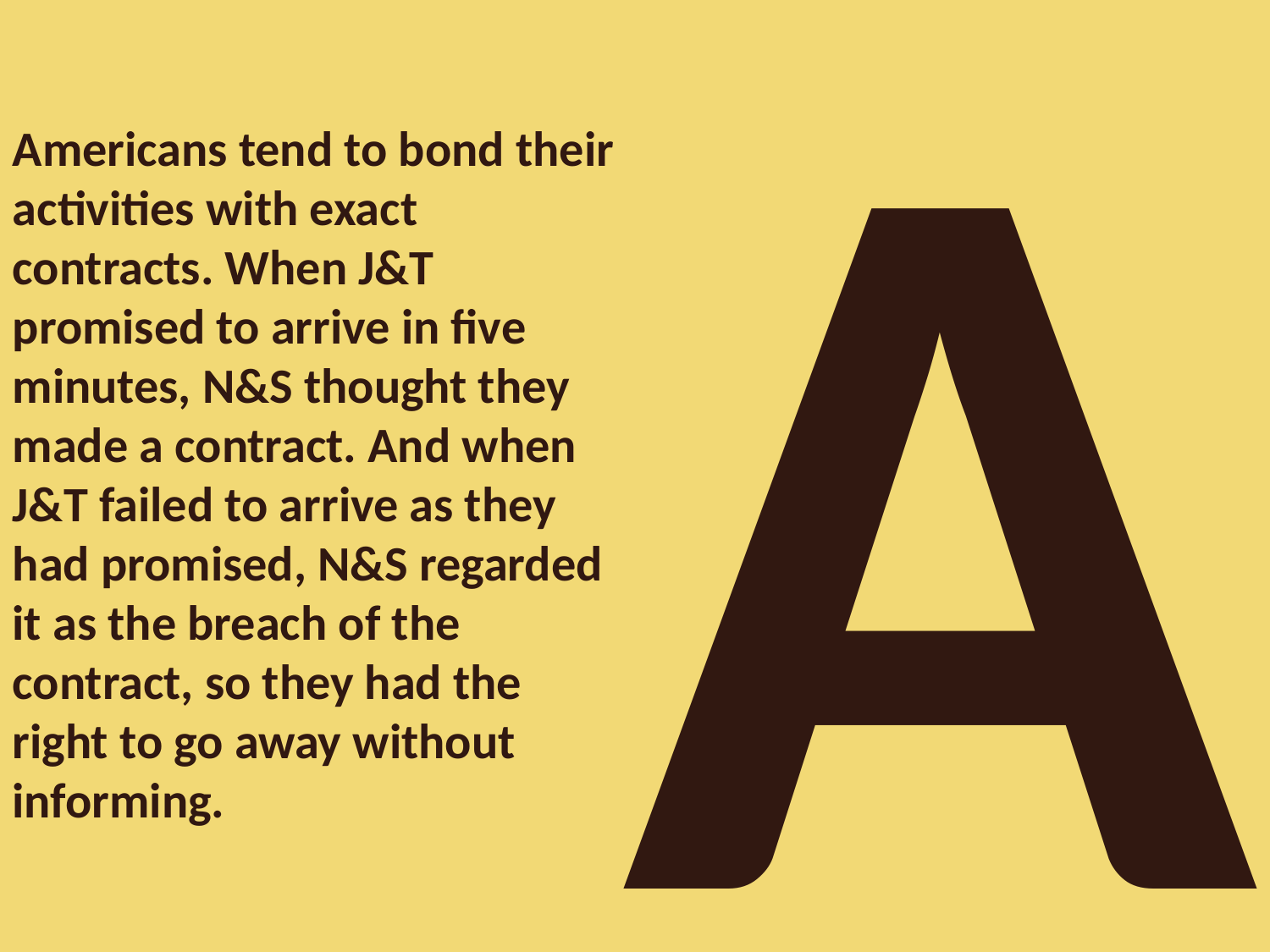

A
Americans tend to bond their activities with exact contracts. When J&T promised to arrive in five minutes, N&S thought they made a contract. And when J&T failed to arrive as they had promised, N&S regarded it as the breach of the contract, so they had the right to go away without informing.
www.51pptmoban.com 搜 集整理